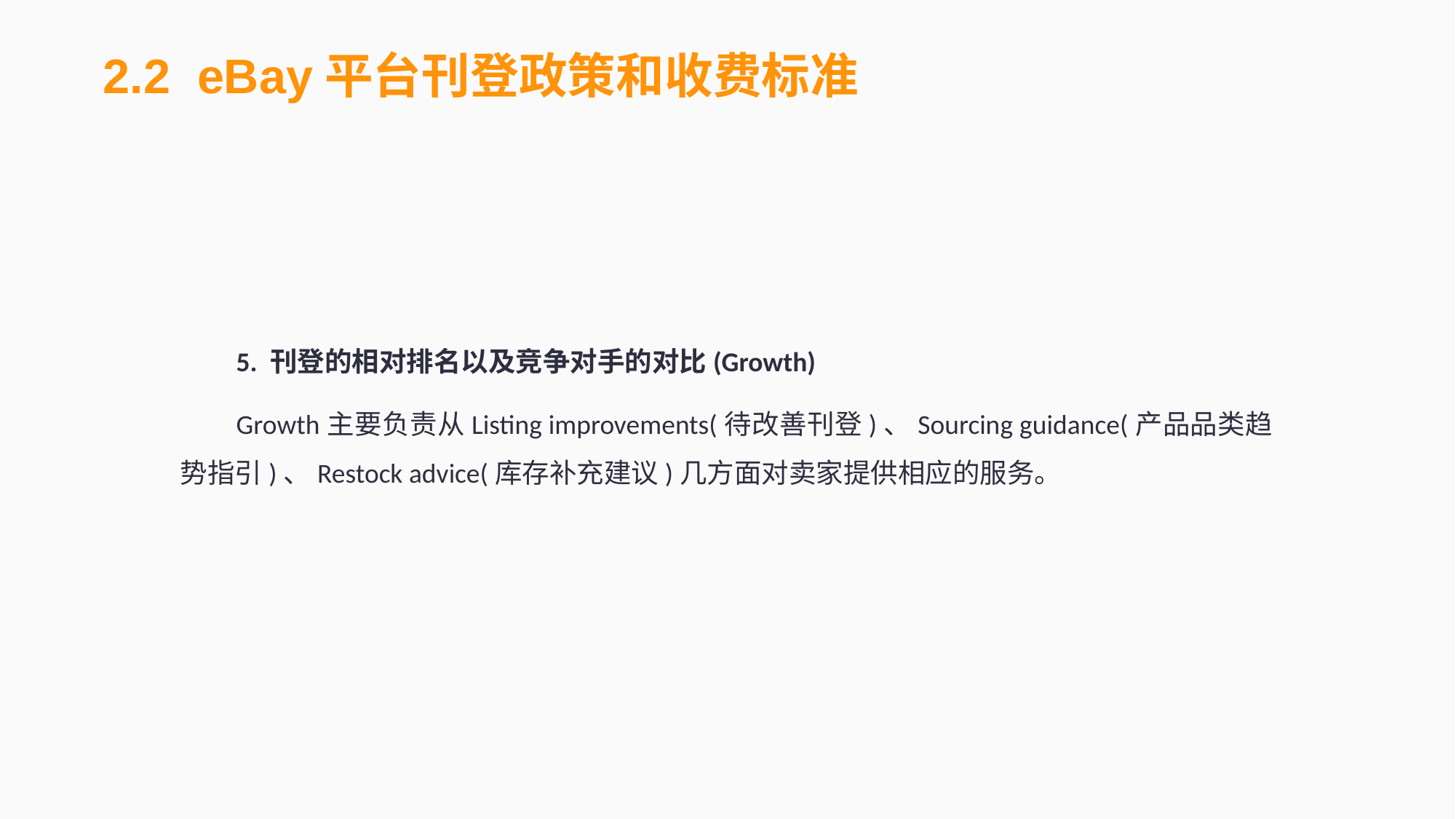

2.2  eBay平台刊登政策和收费标准
5. 刊登的相对排名以及竞争对手的对比(Growth)
Growth主要负责从Listing improvements(待改善刊登)、Sourcing guidance(产品品类趋势指引)、Restock advice(库存补充建议)几方面对卖家提供相应的服务。